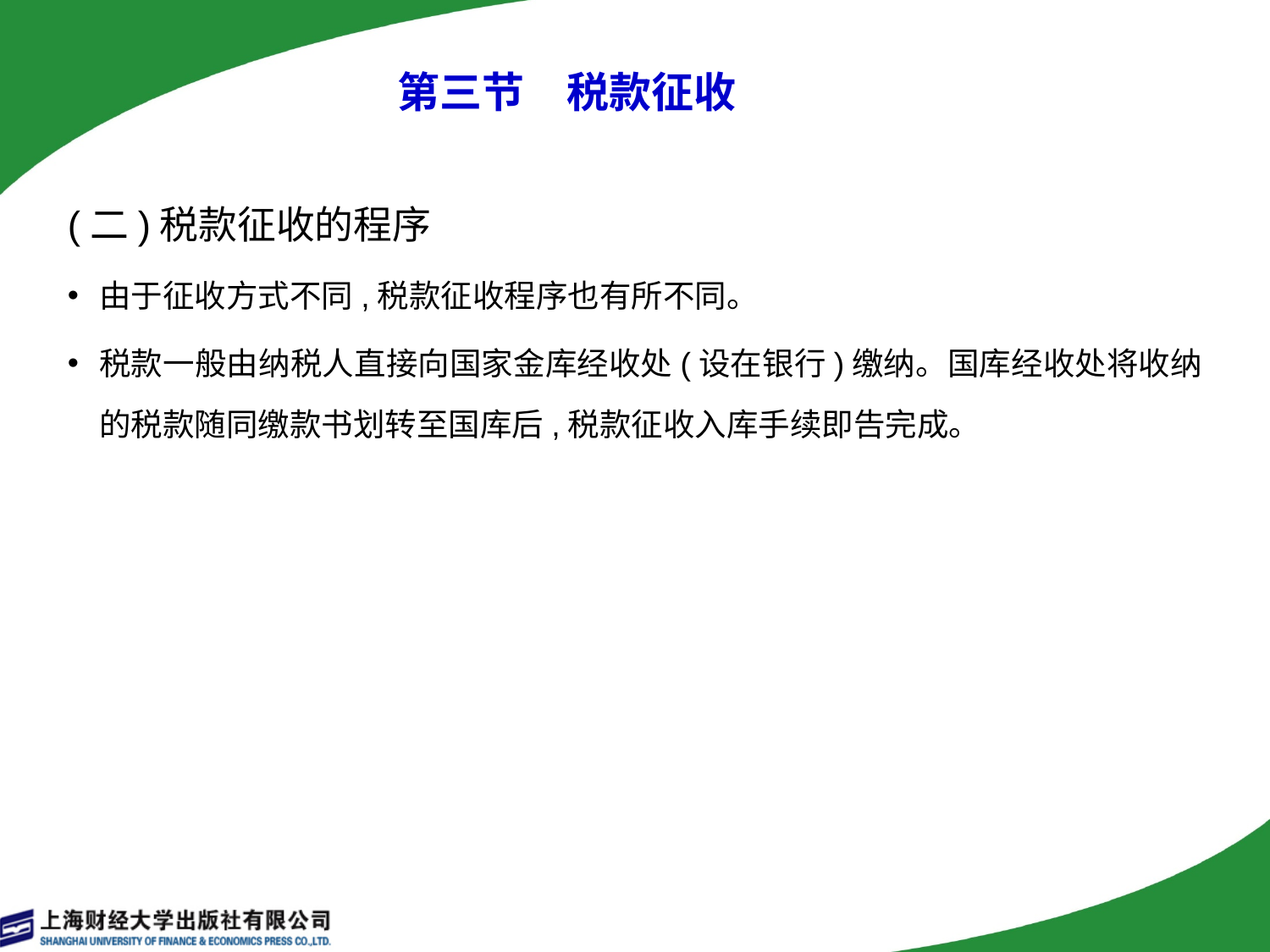

# 第三节　税款征收
(二)税款征收的程序
由于征收方式不同,税款征收程序也有所不同。
税款一般由纳税人直接向国家金库经收处(设在银行)缴纳。国库经收处将收纳的税款随同缴款书划转至国库后,税款征收入库手续即告完成。